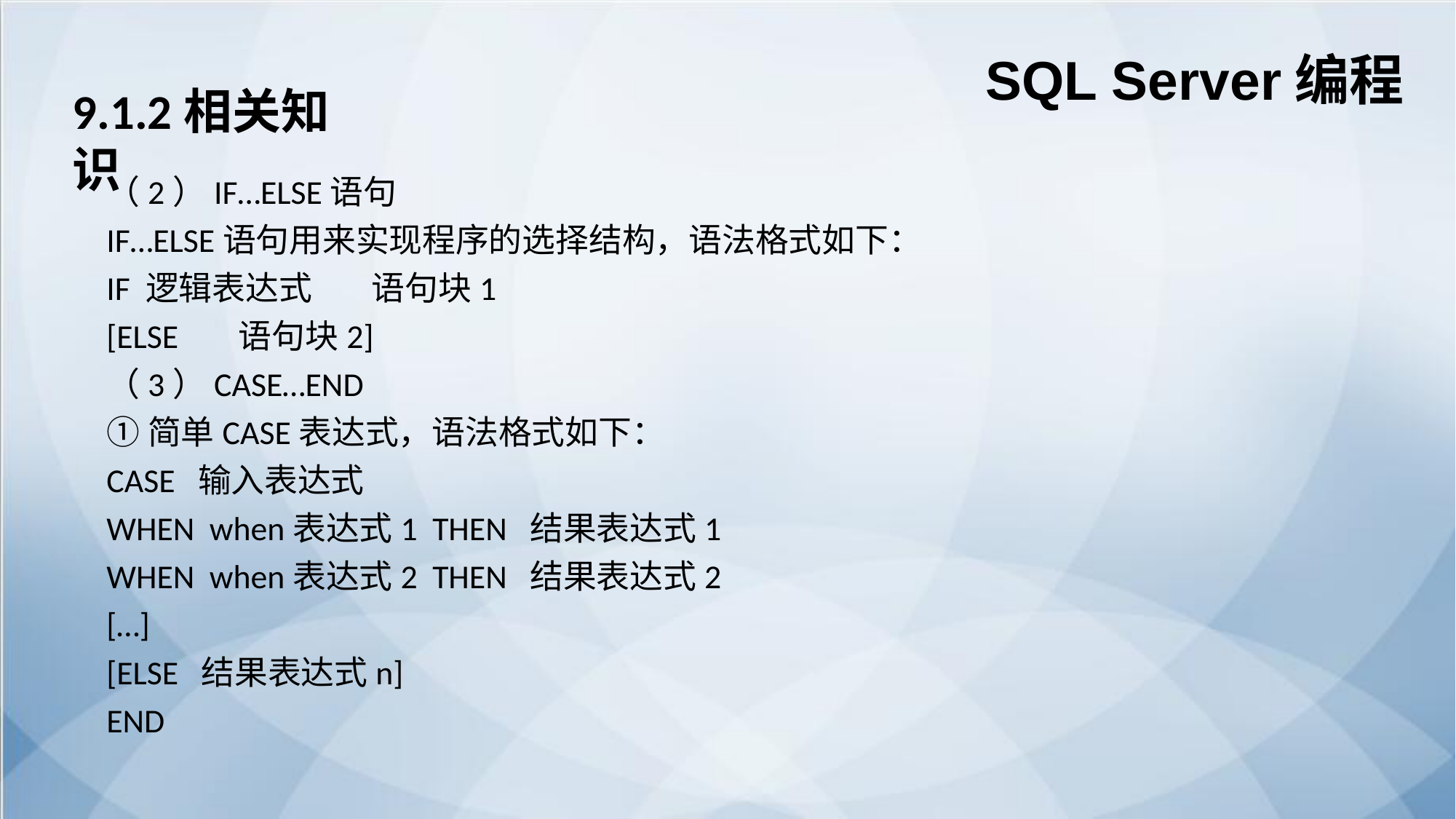

SQL Server编程
9.1.2相关知识
（2）IF…ELSE语句
IF…ELSE语句用来实现程序的选择结构，语法格式如下：
IF 逻辑表达式        语句块1
[ELSE       语句块2]
（3）CASE…END
①简单CASE表达式，语法格式如下：
CASE  输入表达式
WHEN  when表达式1  THEN  结果表达式1
WHEN  when表达式2  THEN  结果表达式2
[…]
[ELSE  结果表达式n]
END